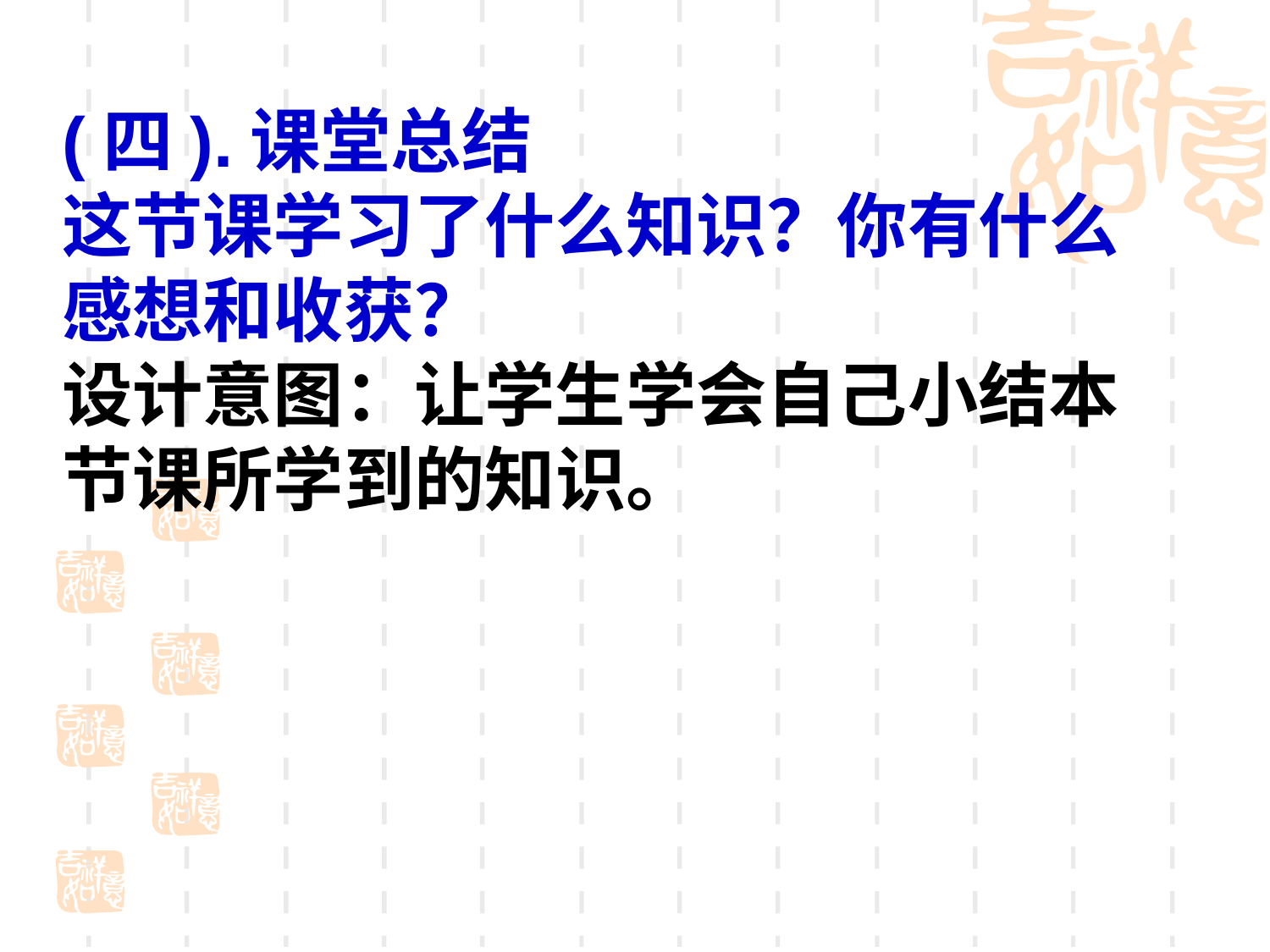

(四).课堂总结
这节课学习了什么知识？你有什么感想和收获？
设计意图：让学生学会自己小结本节课所学到的知识。